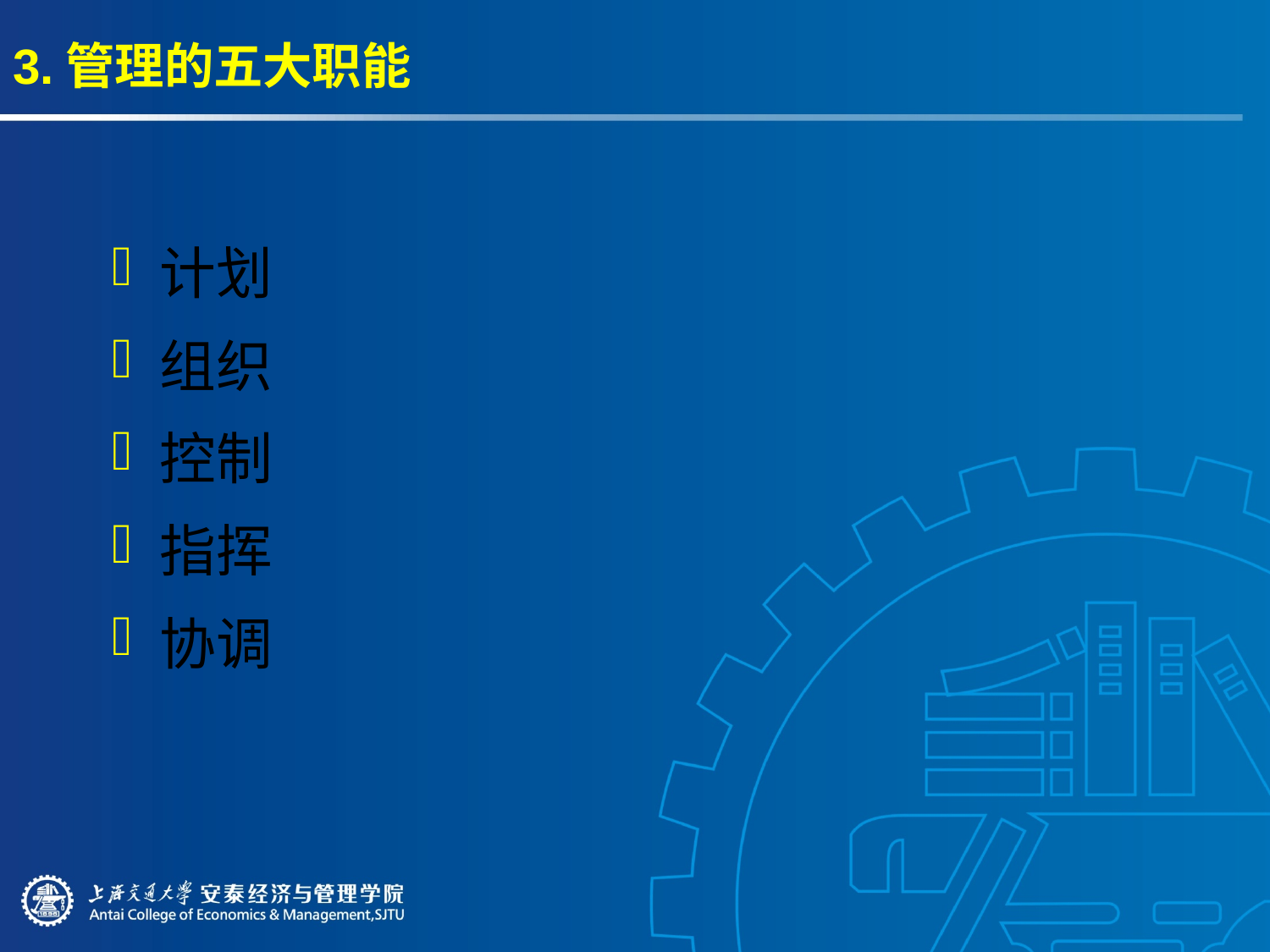

# 3.管理的五大职能
计划
组织
控制
指挥
协调